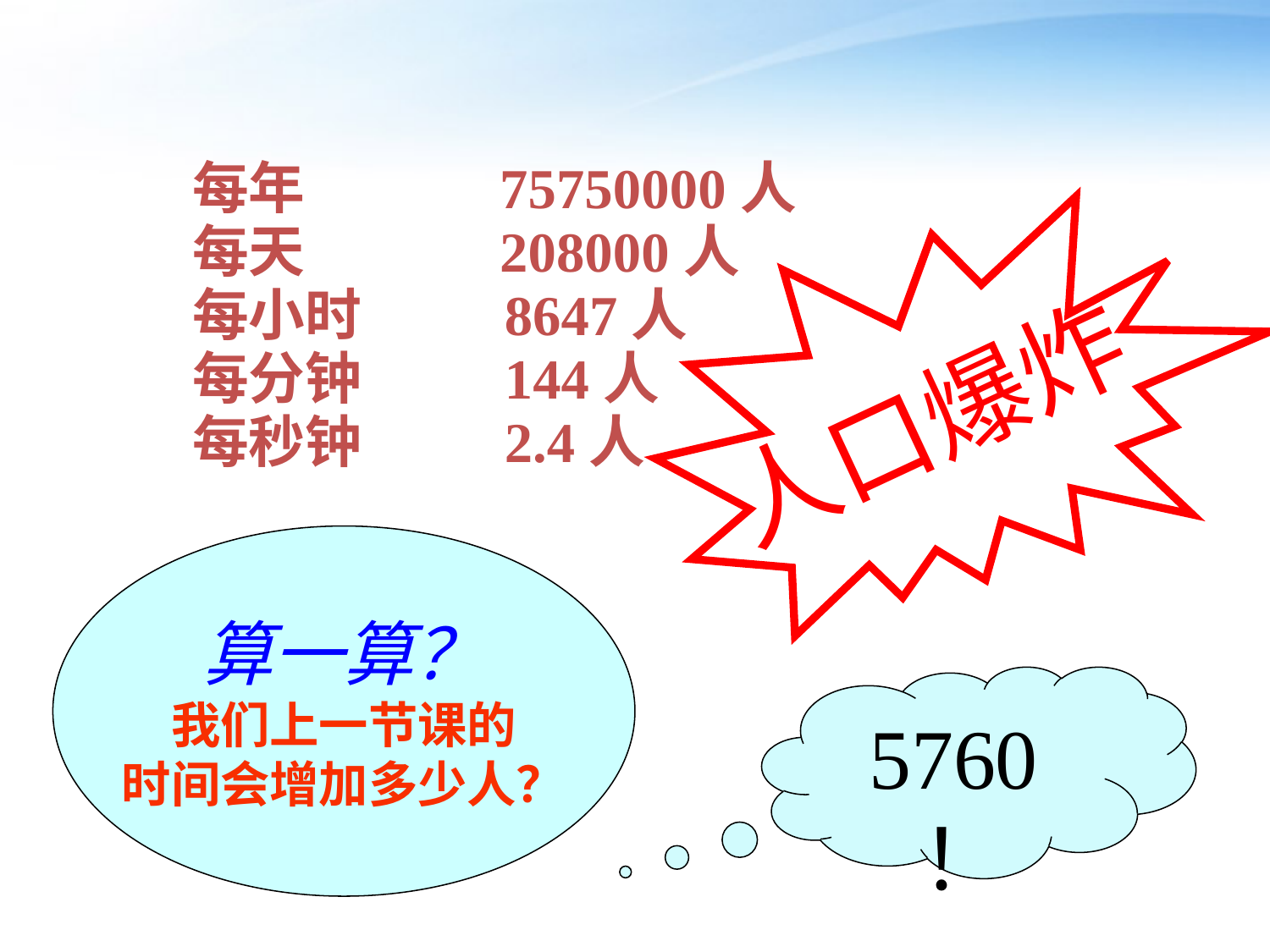

每年              75750000人

每天              208000人
每小时          8647人
人口爆炸
每分钟          144人
每秒钟          2.4人
算一算？
我们上一节课的
时间会增加多少人？
5760！